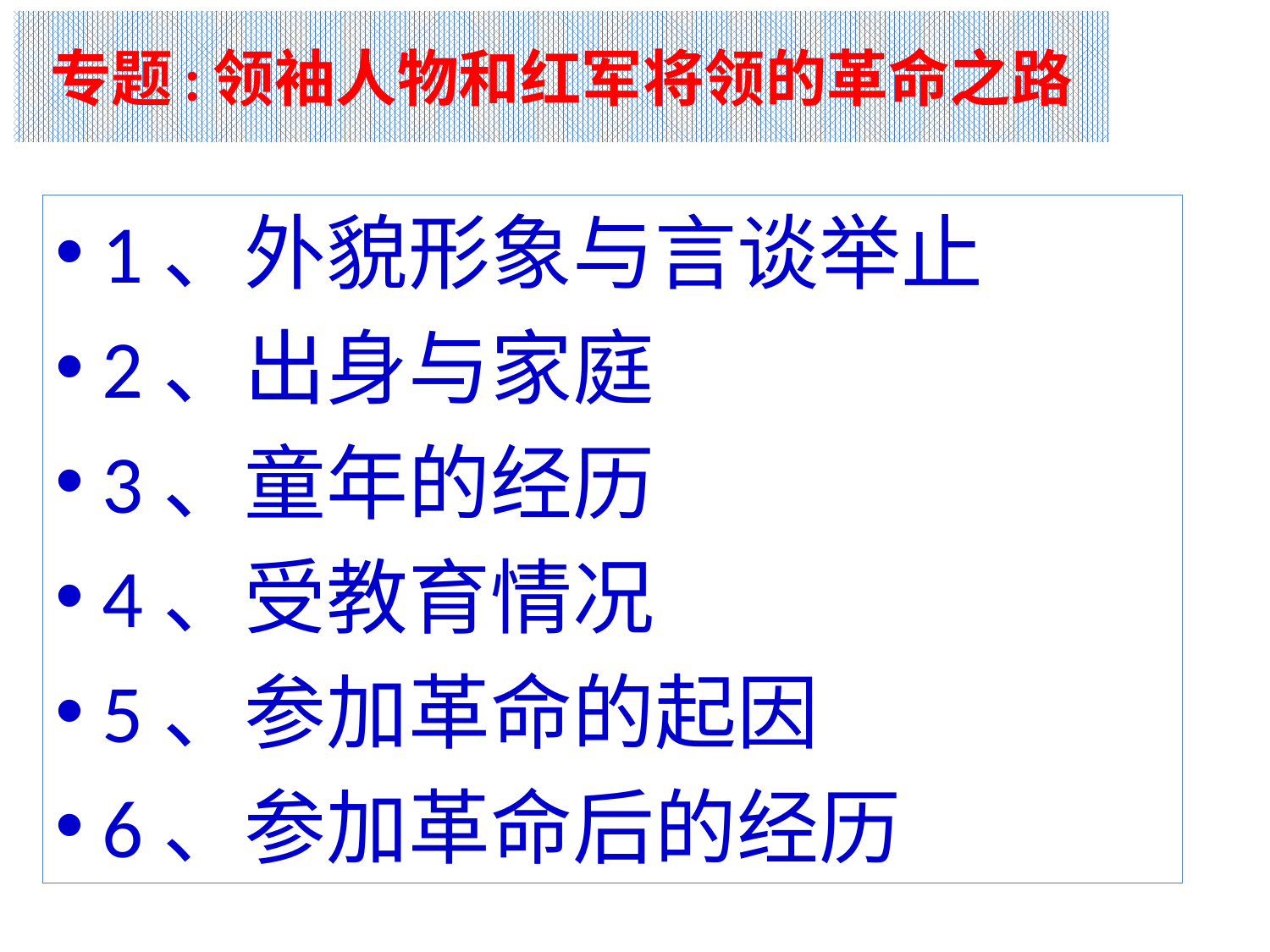

# 专题:领袖人物和红军将领的革命之路
1、外貌形象与言谈举止
2、出身与家庭
3、童年的经历
4、受教育情况
5、参加革命的起因
6、参加革命后的经历